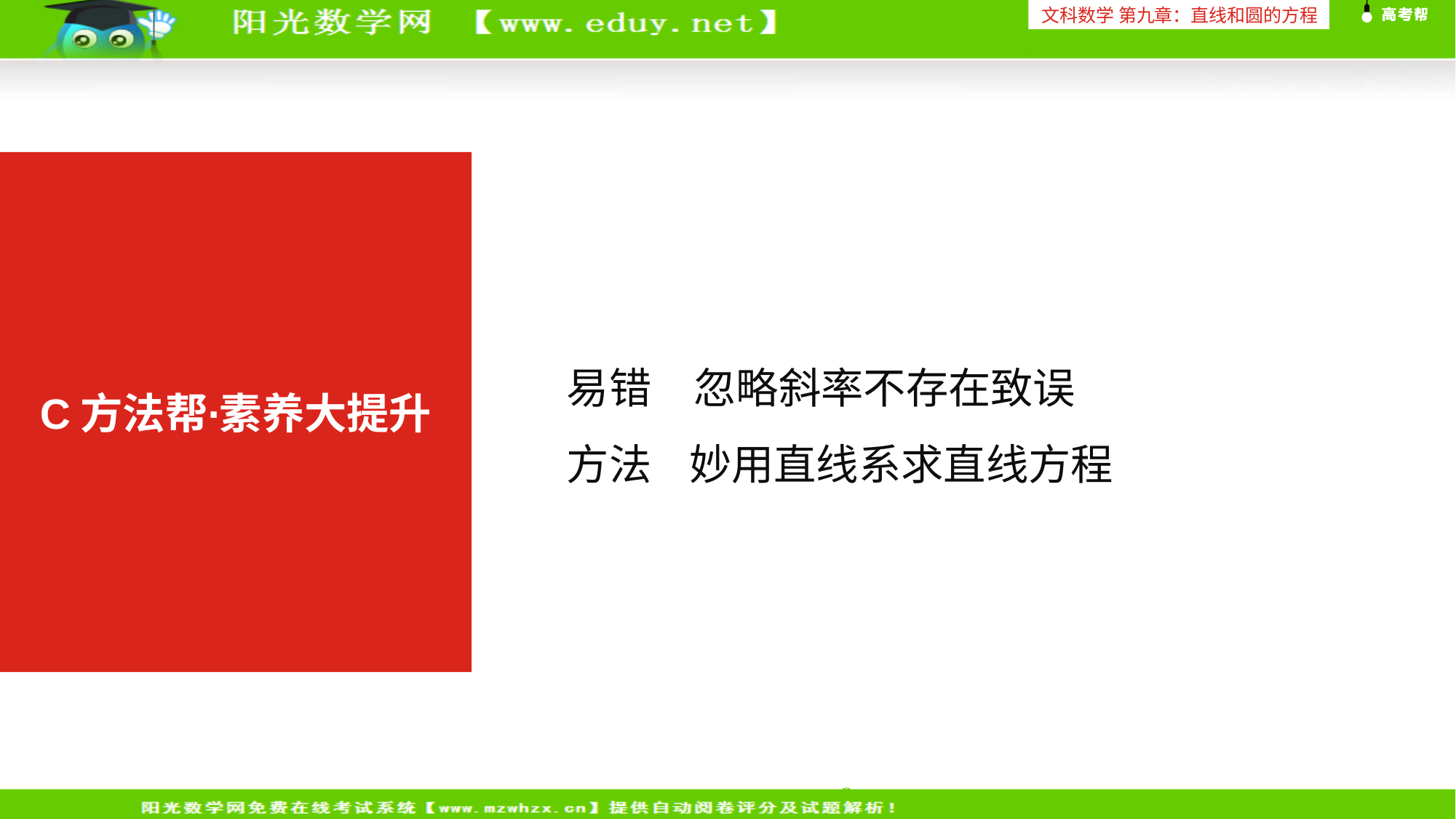

文科数学 第九章：直线和圆的方程
易错　忽略斜率不存在致误
方法    妙用直线系求直线方程
C方法帮∙素养大提升